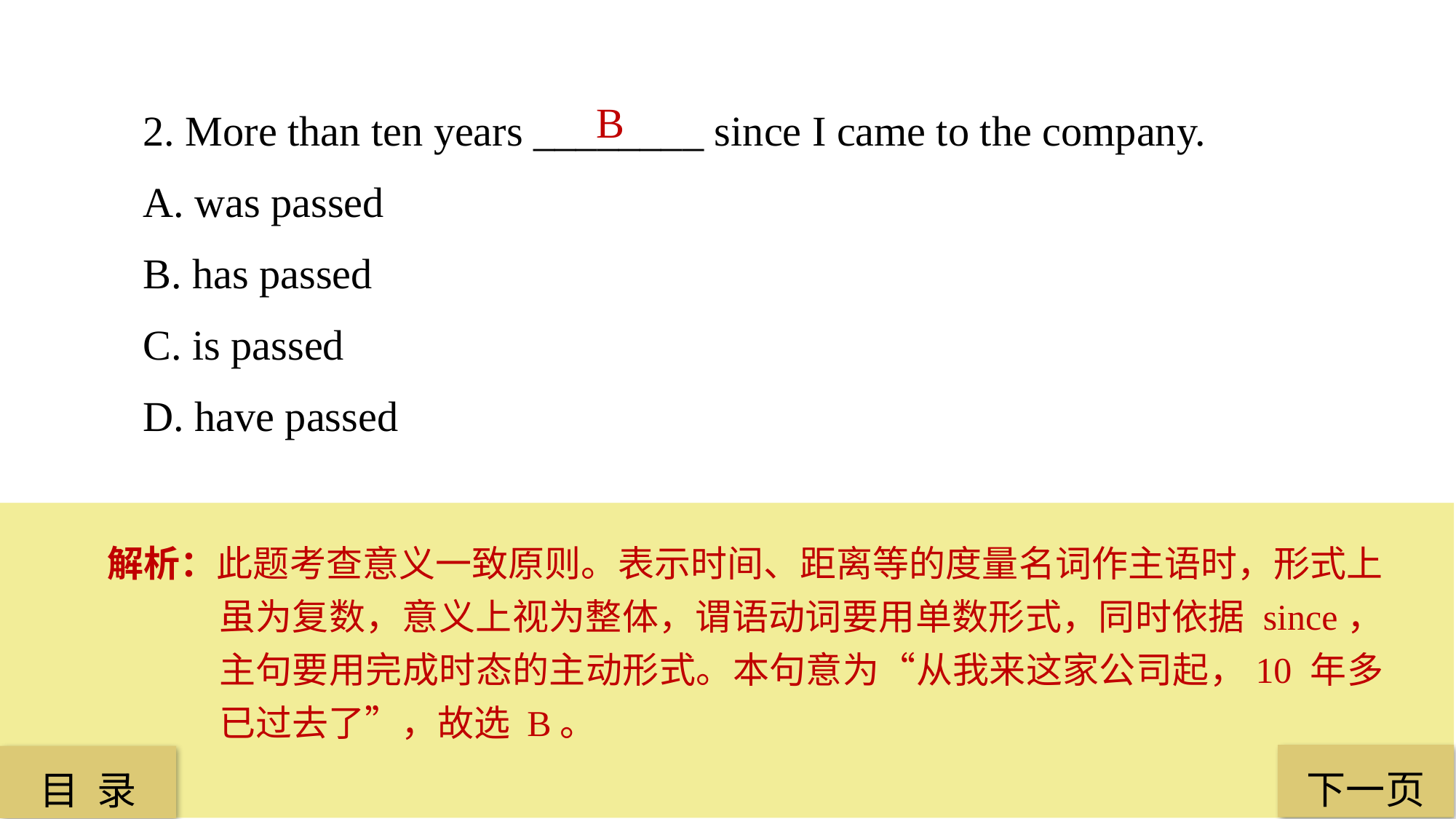

2. More than ten years ________ since I came to the company.
A. was passed
B. has passed
C. is passed
D. have passed
B
解析：此题考查意义一致原则。表示时间、距离等的度量名词作主语时，形式上虽为复数，意义上视为整体，谓语动词要用单数形式，同时依据 since，主句要用完成时态的主动形式。本句意为“从我来这家公司起，10 年多已过去了”，故选 B。